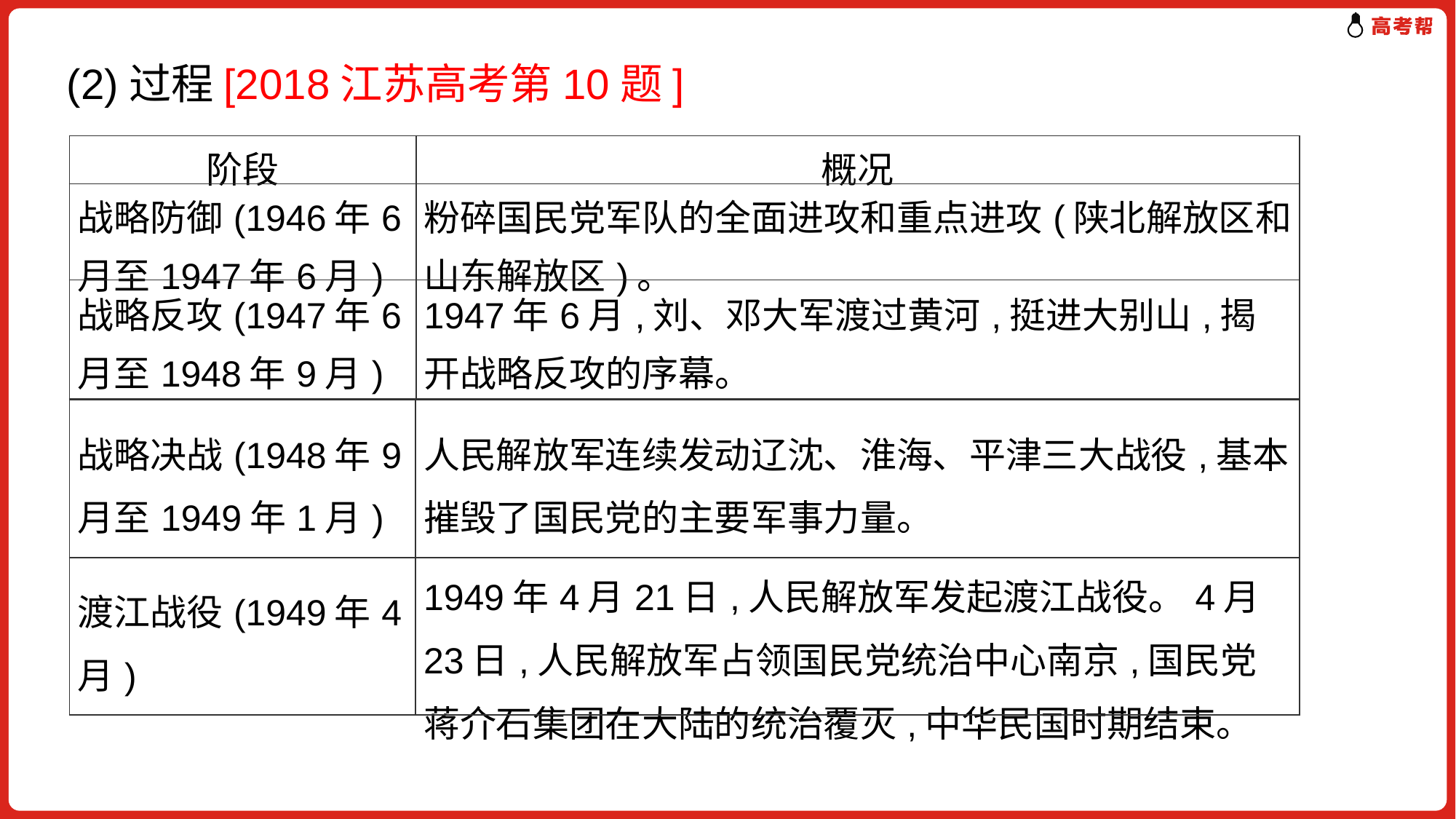

(2)过程[2018江苏高考第10题]
| 阶段 | 概况 |
| --- | --- |
| 战略防御(1946年6月至1947年6月) | 粉碎国民党军队的全面进攻和重点进攻(陕北解放区和山东解放区)。 |
| 战略反攻(1947年6月至1948年9月) | 1947年6月,刘、邓大军渡过黄河,挺进大别山,揭开战略反攻的序幕。 |
| 战略决战(1948年9月至1949年1月) | 人民解放军连续发动辽沈、淮海、平津三大战役,基本摧毁了国民党的主要军事力量。 |
| --- | --- |
| 渡江战役(1949年4月) | 1949年4月21日,人民解放军发起渡江战役。4月23日,人民解放军占领国民党统治中心南京,国民党蒋介石集团在大陆的统治覆灭,中华民国时期结束。 |